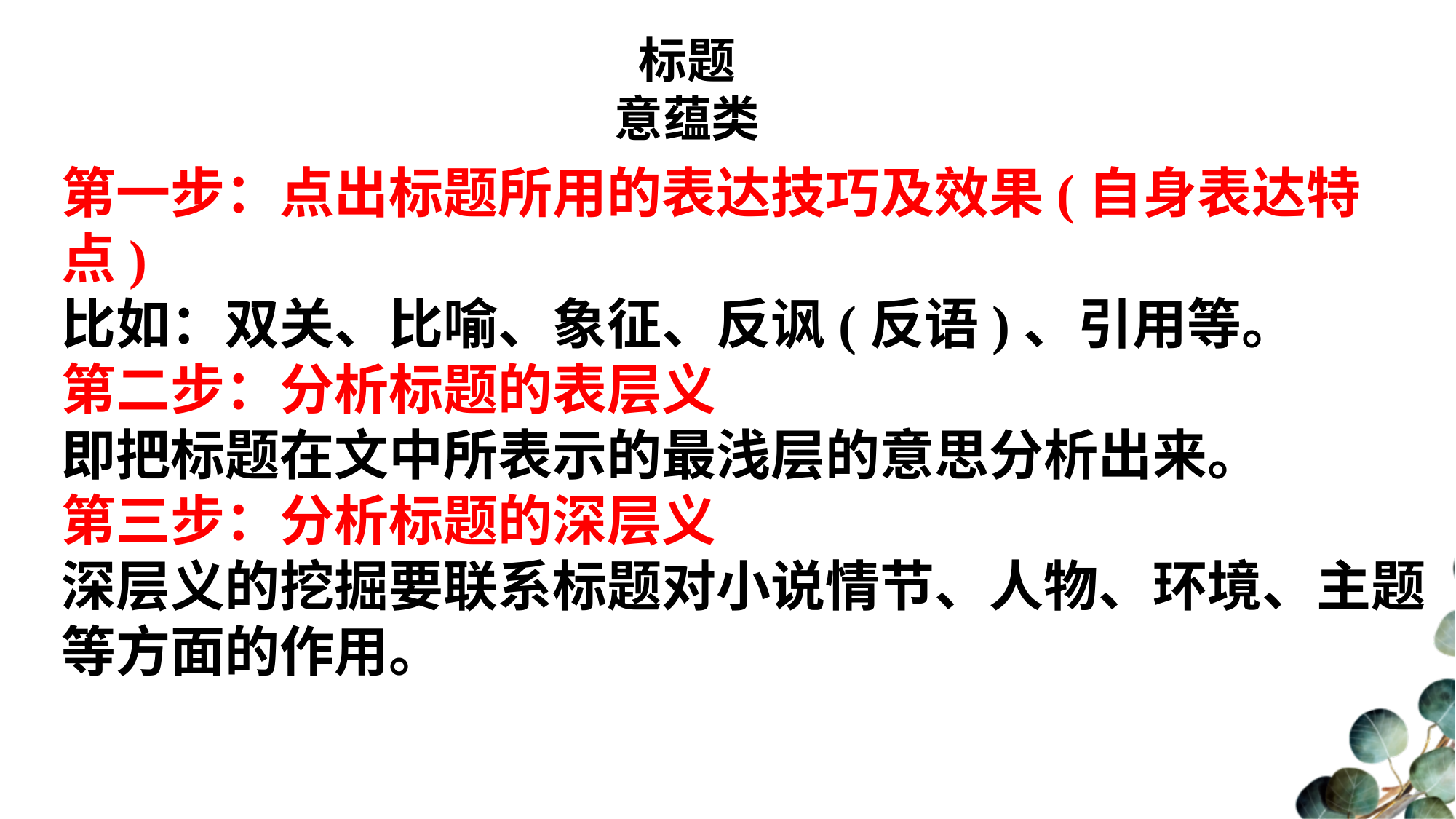

标题
意蕴类
第一步：点出标题所用的表达技巧及效果(自身表达特点)
比如：双关、比喻、象征、反讽(反语)、引用等。
第二步：分析标题的表层义
即把标题在文中所表示的最浅层的意思分析出来。
第三步：分析标题的深层义
深层义的挖掘要联系标题对小说情节、人物、环境、主题等方面的作用。